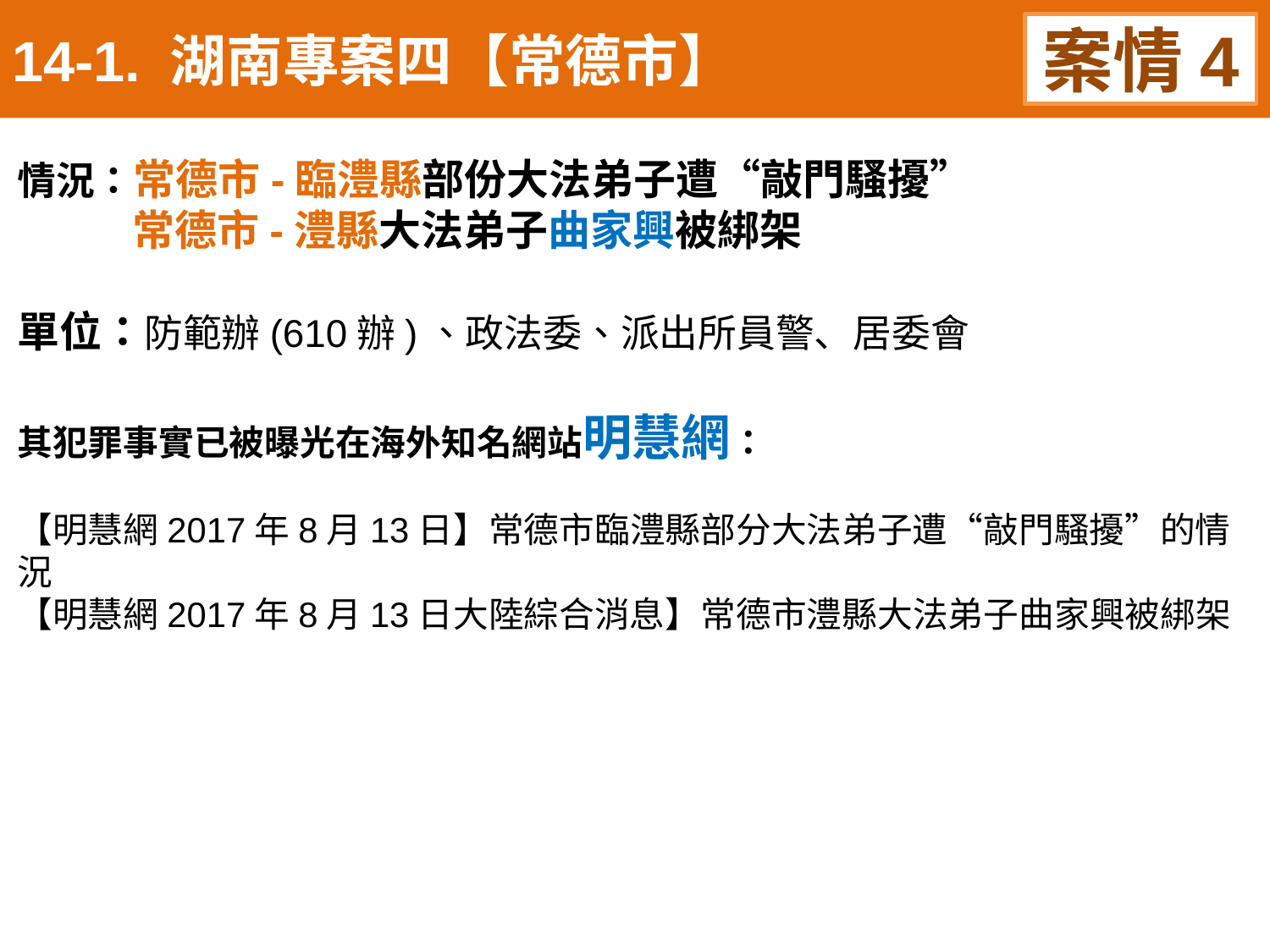

14-1. 湖南專案四【常德市】
案情4

情況：常德市-臨澧縣部份大法弟子遭“敲門騷擾”
           常德市-澧縣大法弟子曲家興被綁架

單位：防範辦(610辦)、政法委、派出所員警、居委會

其犯罪事實已被曝光在海外知名網站明慧網：

【明慧網2017年8月13日】常德市臨澧縣部分大法弟子遭“敲門騷擾”的情況
【明慧網2017年8月13日大陸綜合消息】常德市澧縣大法弟子曲家興被綁架